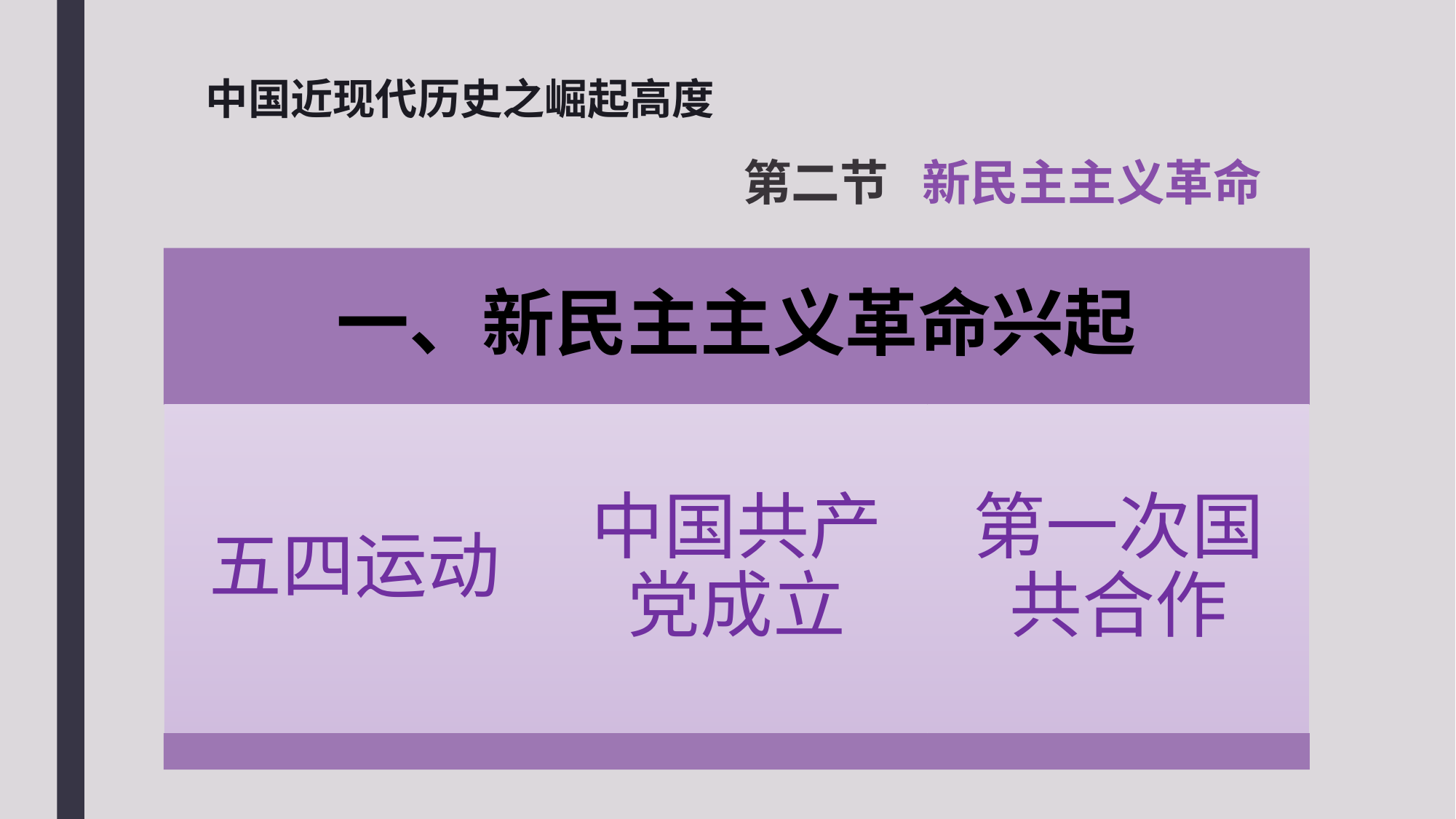

# 中国近现代历史之崛起高度
第二节   新民主主义革命
一、新民主主义革命兴起
五四运动
中国共产党成立
第一次国共合作